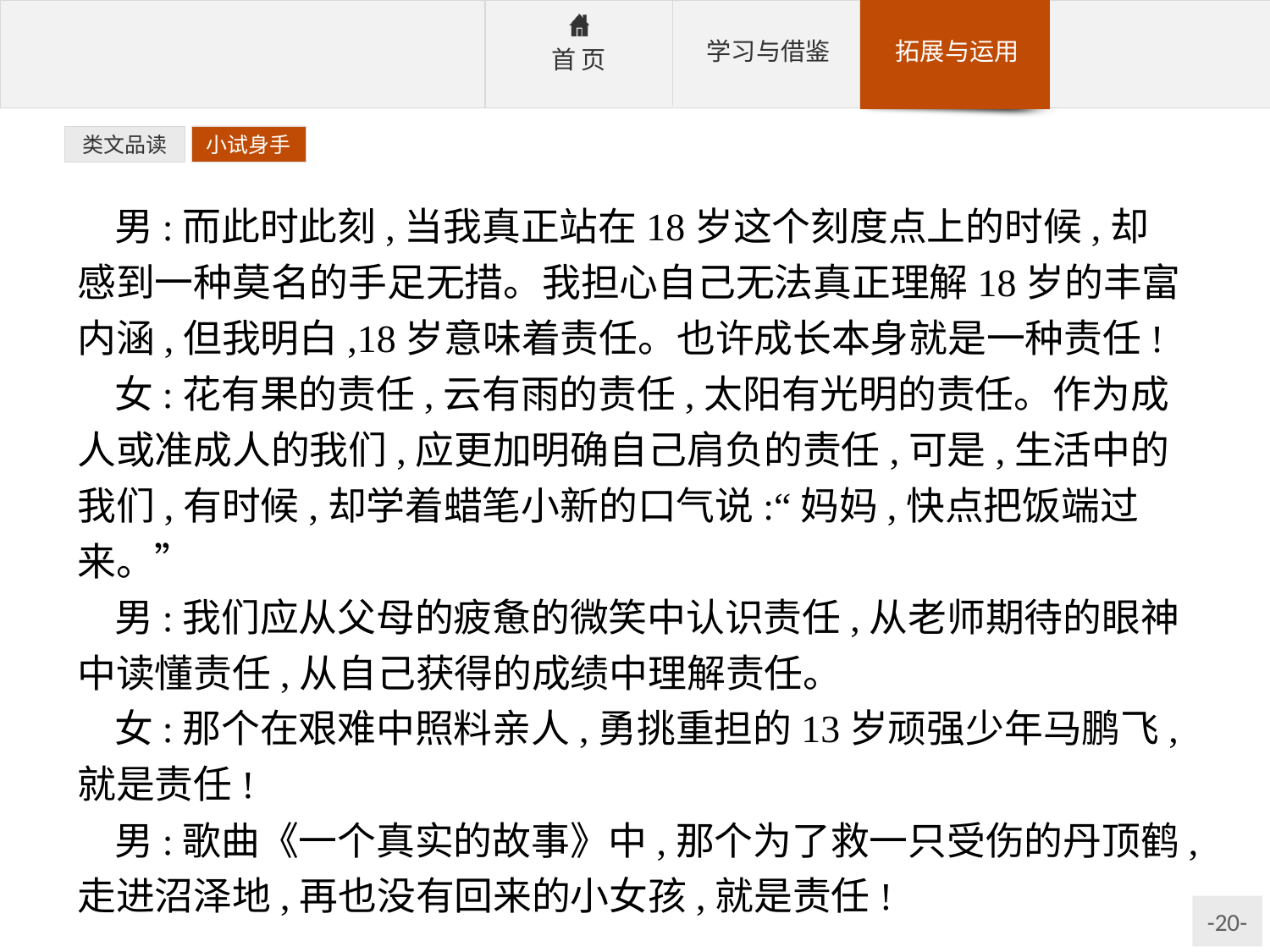

类文品读
小试身手
男:而此时此刻,当我真正站在18岁这个刻度点上的时候,却感到一种莫名的手足无措。我担心自己无法真正理解18岁的丰富内涵,但我明白,18岁意味着责任。也许成长本身就是一种责任!
女:花有果的责任,云有雨的责任,太阳有光明的责任。作为成人或准成人的我们,应更加明确自己肩负的责任,可是,生活中的我们,有时候,却学着蜡笔小新的口气说:“妈妈,快点把饭端过来。”
男:我们应从父母的疲惫的微笑中认识责任,从老师期待的眼神中读懂责任,从自己获得的成绩中理解责任。
女:那个在艰难中照料亲人,勇挑重担的13岁顽强少年马鹏飞,就是责任!
男:歌曲《一个真实的故事》中,那个为了救一只受伤的丹顶鹤,走进沼泽地,再也没有回来的小女孩,就是责任!